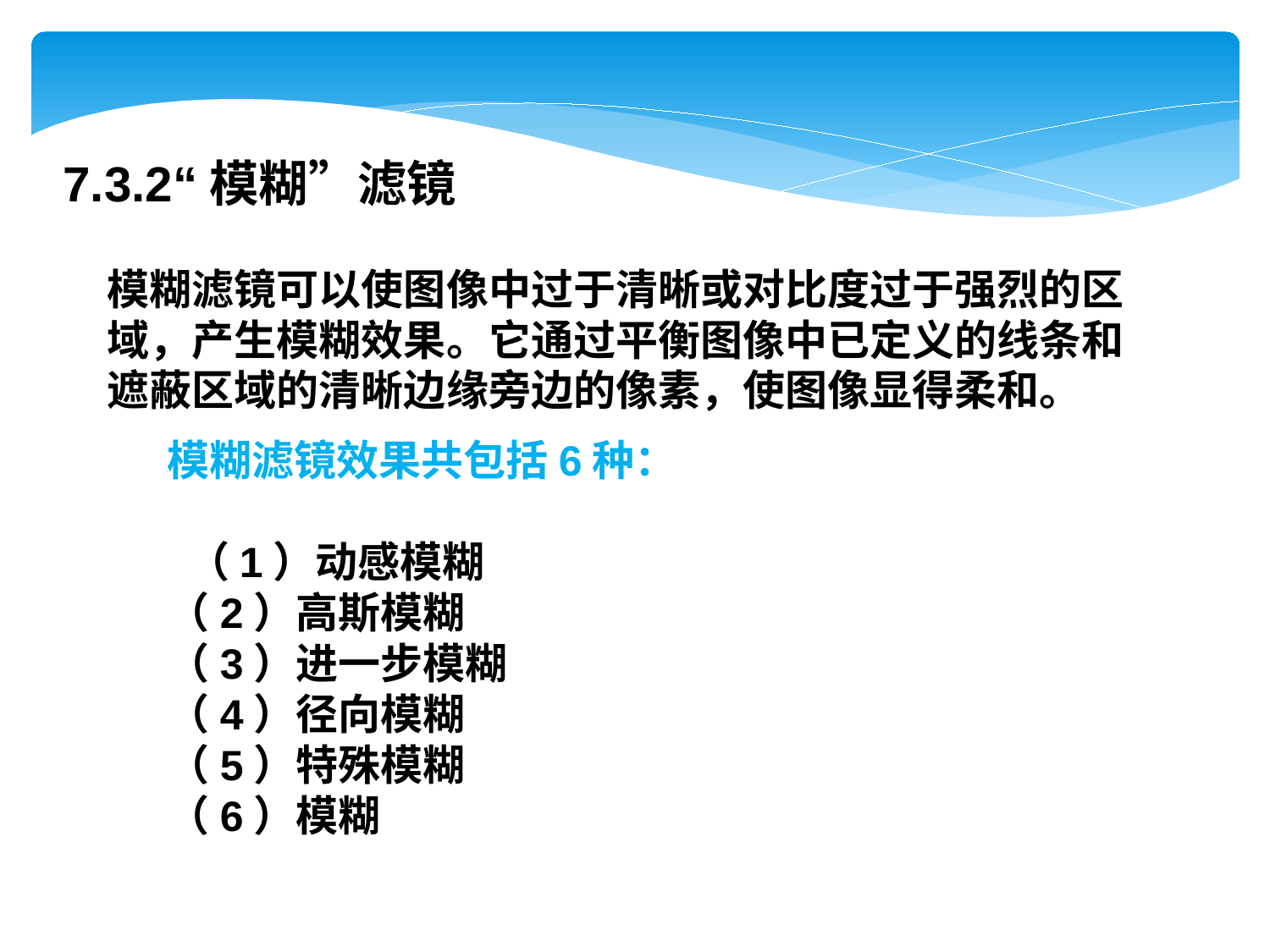

7.3.2“模糊”滤镜
模糊滤镜可以使图像中过于清晰或对比度过于强烈的区域，产生模糊效果。它通过平衡图像中已定义的线条和遮蔽区域的清晰边缘旁边的像素，使图像显得柔和。
模糊滤镜效果共包括6种：

 （1）动感模糊
（2）高斯模糊
（3）进一步模糊
（4）径向模糊
（5）特殊模糊
（6）模糊